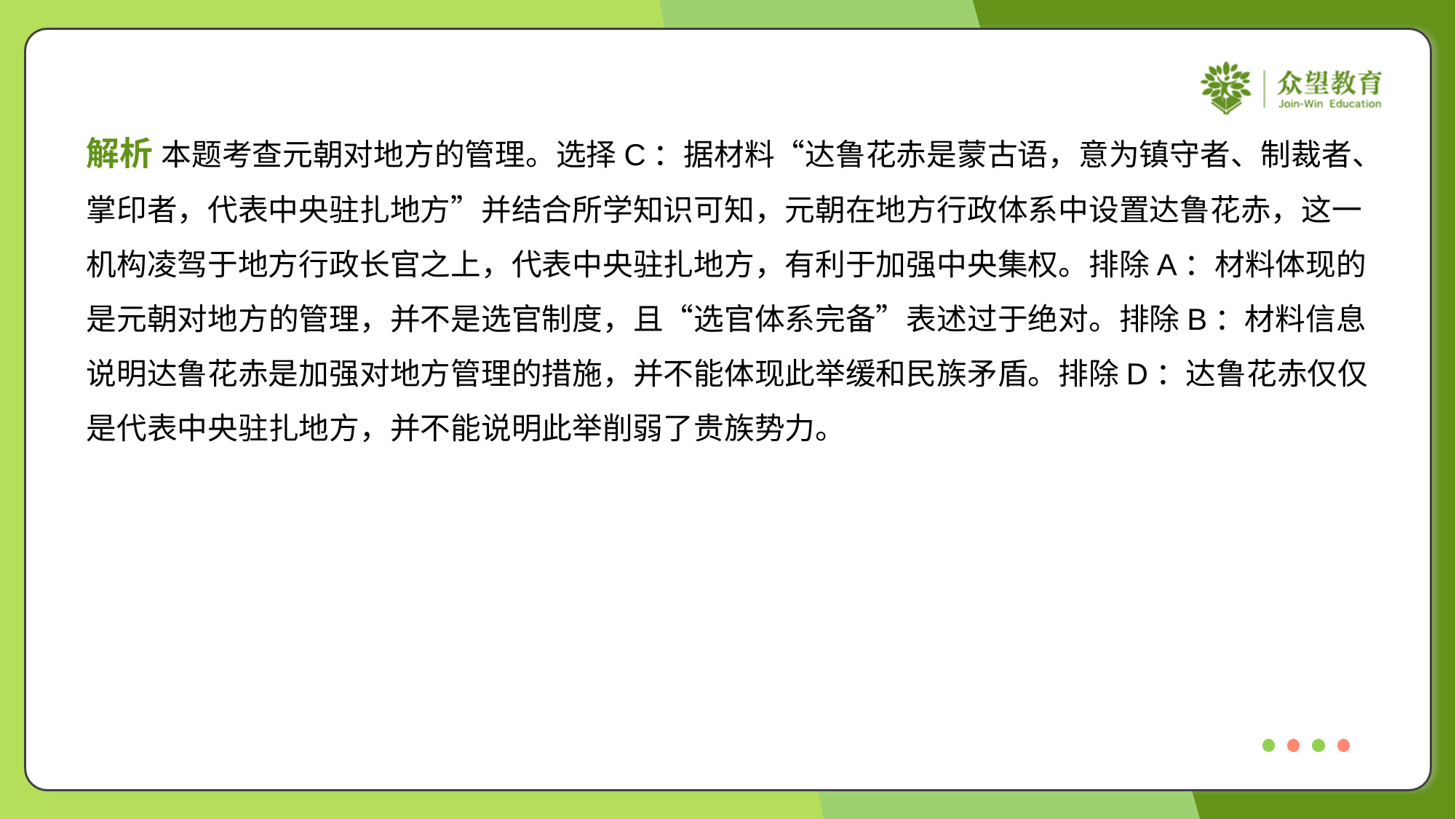

解析 本题考查元朝对地方的管理。选择C：据材料“达鲁花赤是蒙古语，意为镇守者、制裁者、
掌印者，代表中央驻扎地方”并结合所学知识可知，元朝在地方行政体系中设置达鲁花赤，这一
机构凌驾于地方行政长官之上，代表中央驻扎地方，有利于加强中央集权。排除A：材料体现的
是元朝对地方的管理，并不是选官制度，且“选官体系完备”表述过于绝对。排除B：材料信息
说明达鲁花赤是加强对地方管理的措施，并不能体现此举缓和民族矛盾。排除D：达鲁花赤仅仅
是代表中央驻扎地方，并不能说明此举削弱了贵族势力。